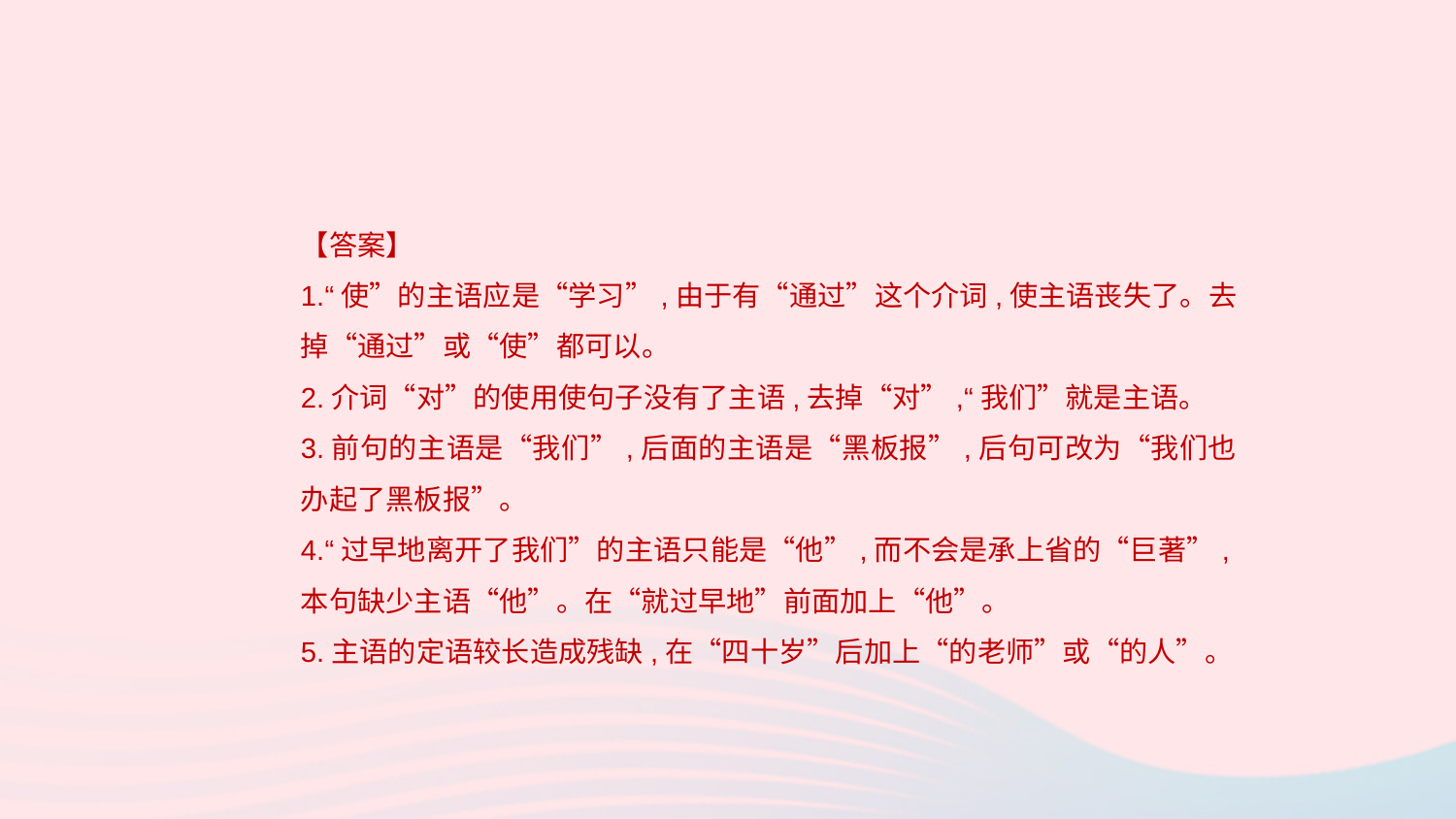

【答案】
1.“使”的主语应是“学习”,由于有“通过”这个介词,使主语丧失了。去掉“通过”或“使”都可以。
2.介词“对”的使用使句子没有了主语,去掉“对”,“我们”就是主语。
3.前句的主语是“我们”,后面的主语是“黑板报”,后句可改为“我们也办起了黑板报”。
4.“过早地离开了我们”的主语只能是“他”,而不会是承上省的“巨著”,本句缺少主语“他”。在“就过早地”前面加上“他”。
5.主语的定语较长造成残缺,在“四十岁”后加上“的老师”或“的人”。